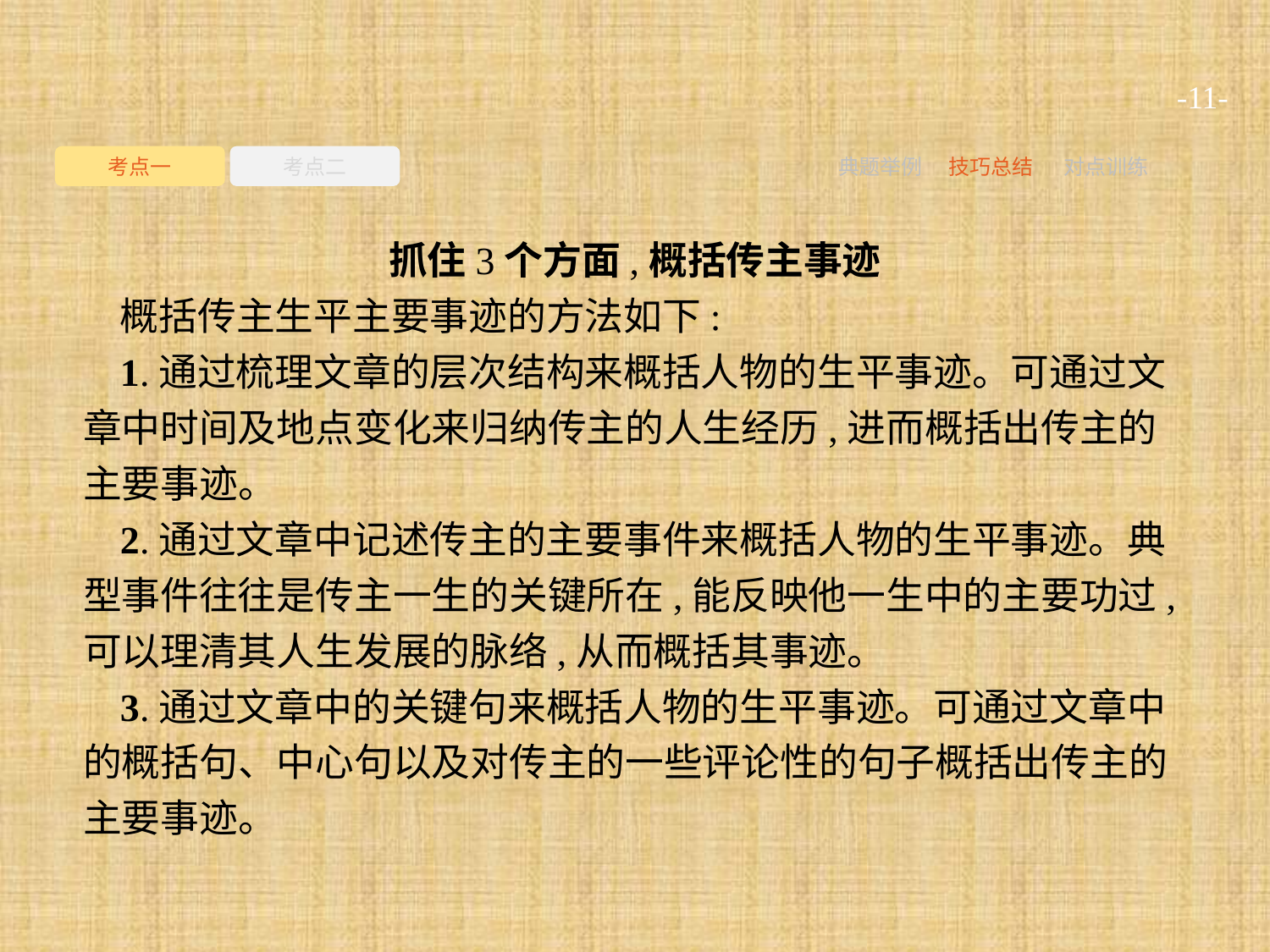

-11-
考点一
考点二
典题举例
技巧总结
对点训练
抓住3个方面,概括传主事迹
概括传主生平主要事迹的方法如下:
1.通过梳理文章的层次结构来概括人物的生平事迹。可通过文章中时间及地点变化来归纳传主的人生经历,进而概括出传主的主要事迹。
2.通过文章中记述传主的主要事件来概括人物的生平事迹。典型事件往往是传主一生的关键所在,能反映他一生中的主要功过,可以理清其人生发展的脉络,从而概括其事迹。
3.通过文章中的关键句来概括人物的生平事迹。可通过文章中的概括句、中心句以及对传主的一些评论性的句子概括出传主的主要事迹。